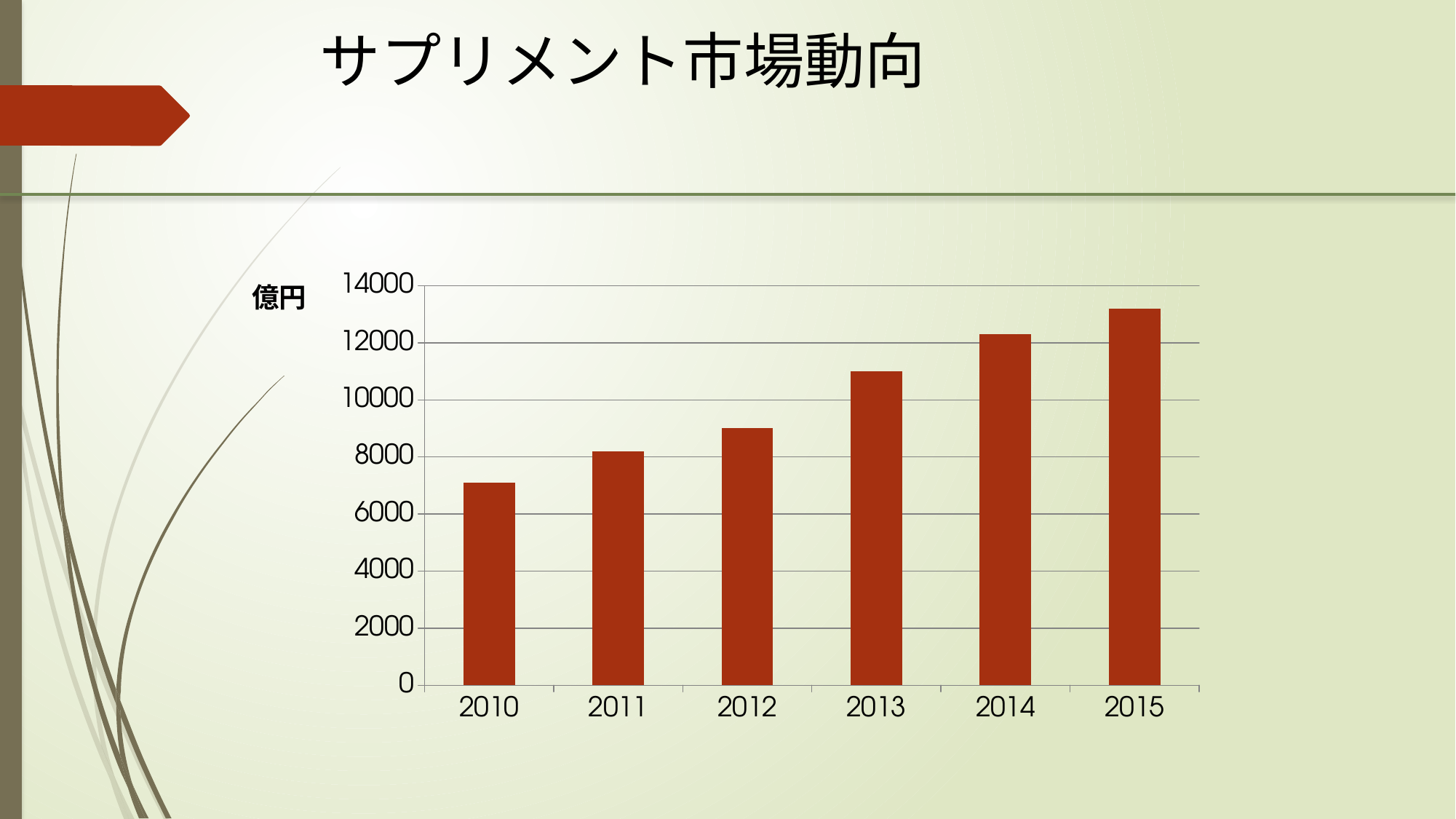

# サプリメント市場動向

### Chart

| Category | 系列 1 |
|---|---|
| 2010 | 7100.0 |
| 2011 | 8200.0 |
| 2012 | 9000.0 |
| 2013 | 11000.0 |
| 2014 | 12300.0 |
| 2015 | 13200.0 |